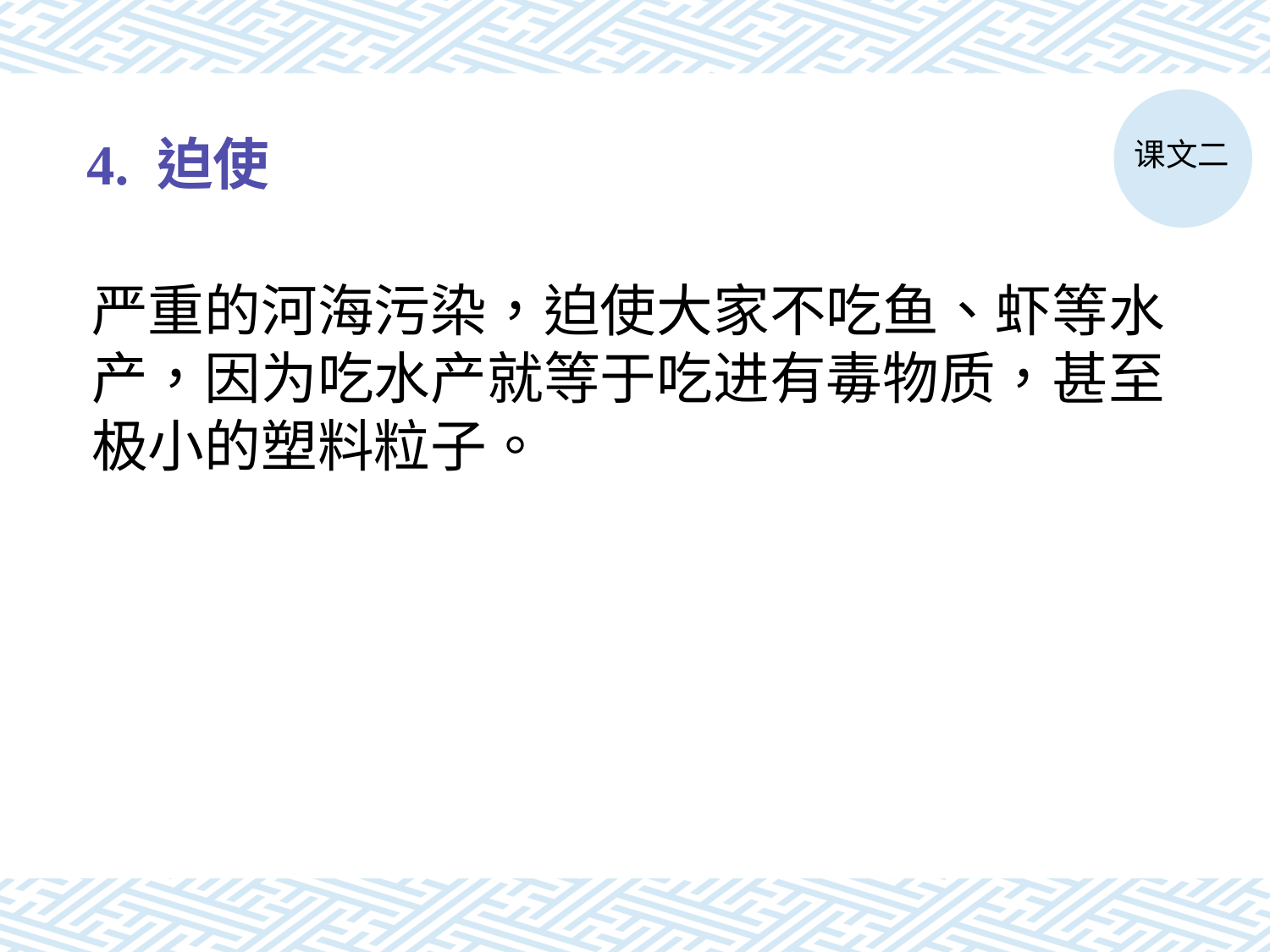

课文二
# 4. 迫使
严重的河海污染，迫使大家不吃鱼、虾等水产，因为吃水产就等于吃进有毒物质，甚至极小的塑料粒子。